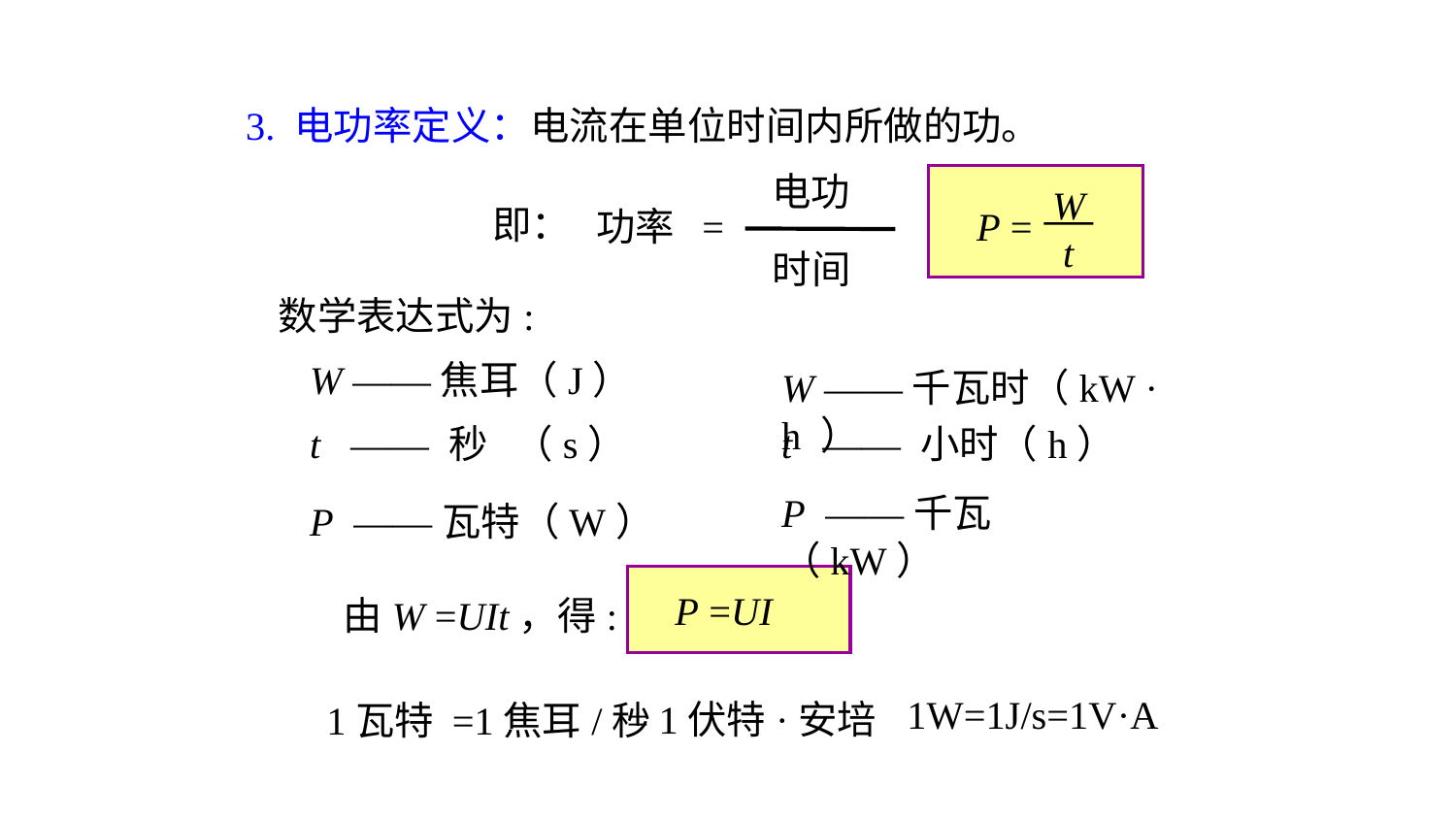

3. 电功率定义：电流在单位时间内所做的功。
电功

时间

W
t

P =
即：
功率  =
数学表达式为:
W ——焦耳（J）
W ——千瓦时（kW · h ）
t   —— 秒   （s）
t   —— 小时（h）
P  ——千瓦（kW）
P  ——瓦特（W）
由W =UIt，得:

P =UI
1W=1J/s=1V·A
= 1伏特·安培
1瓦特 =1焦耳/秒